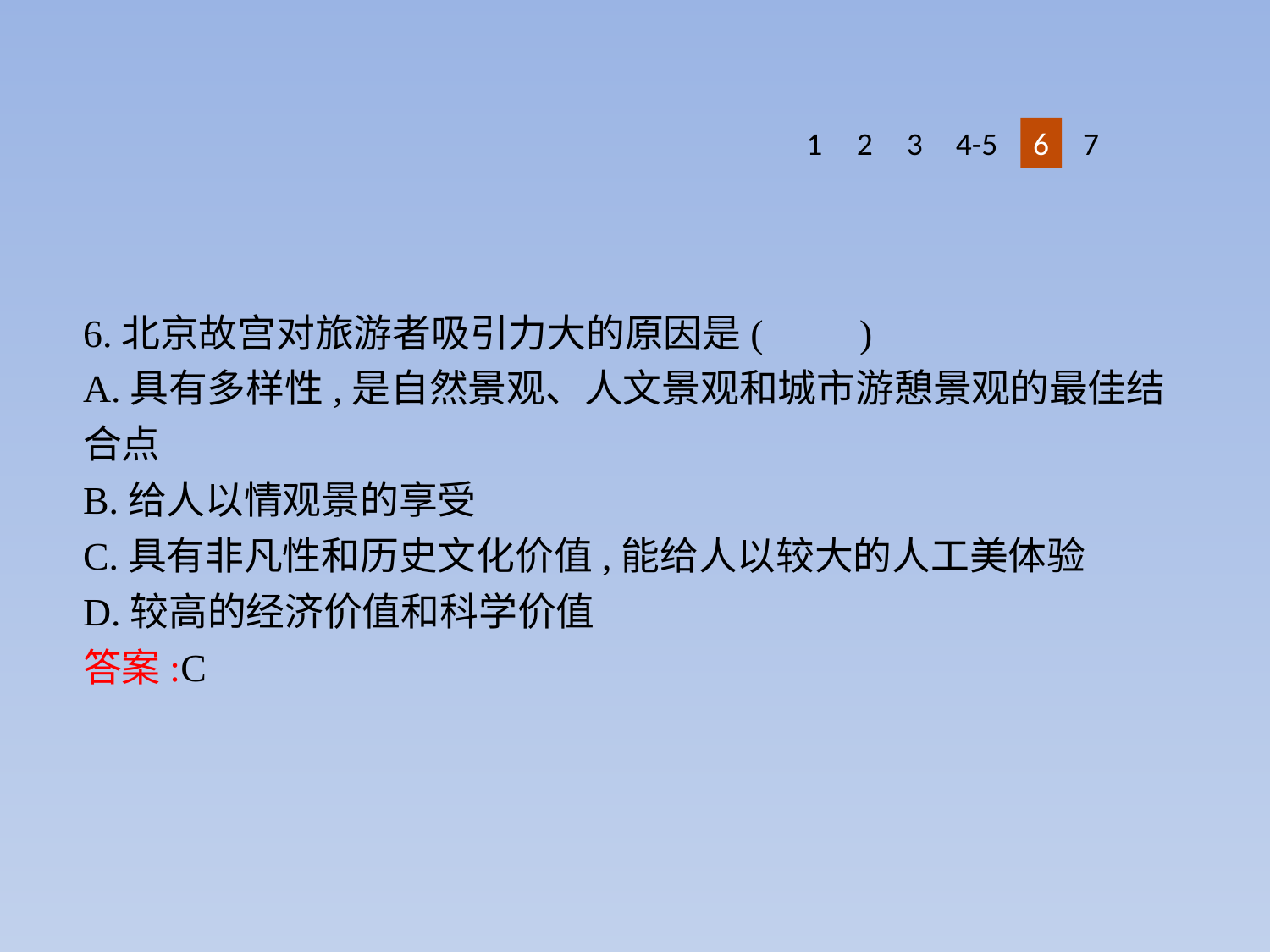

1
2
3
4-5
6
7
6.北京故宫对旅游者吸引力大的原因是(　　)
A.具有多样性,是自然景观、人文景观和城市游憩景观的最佳结合点
B.给人以情观景的享受
C.具有非凡性和历史文化价值,能给人以较大的人工美体验
D.较高的经济价值和科学价值
答案:C